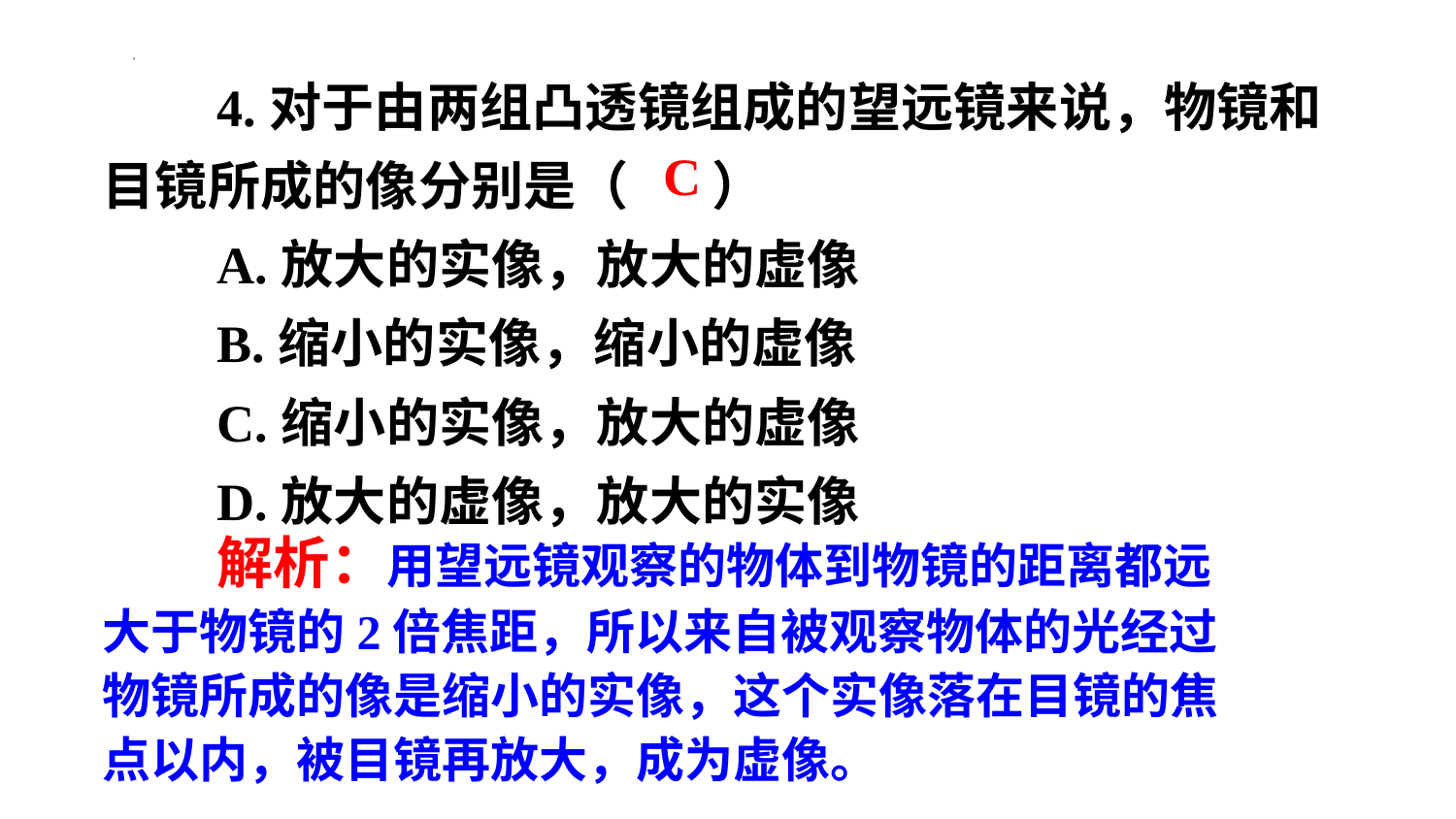

4.对于由两组凸透镜组成的望远镜来说，物镜和目镜所成的像分别是（       ）
A.放大的实像，放大的虚像
B.缩小的实像，缩小的虚像
C.缩小的实像，放大的虚像
D.放大的虚像，放大的实像
C
解析：用望远镜观察的物体到物镜的距离都远大于物镜的2倍焦距，所以来自被观察物体的光经过物镜所成的像是缩小的实像，这个实像落在目镜的焦点以内，被目镜再放大，成为虚像。